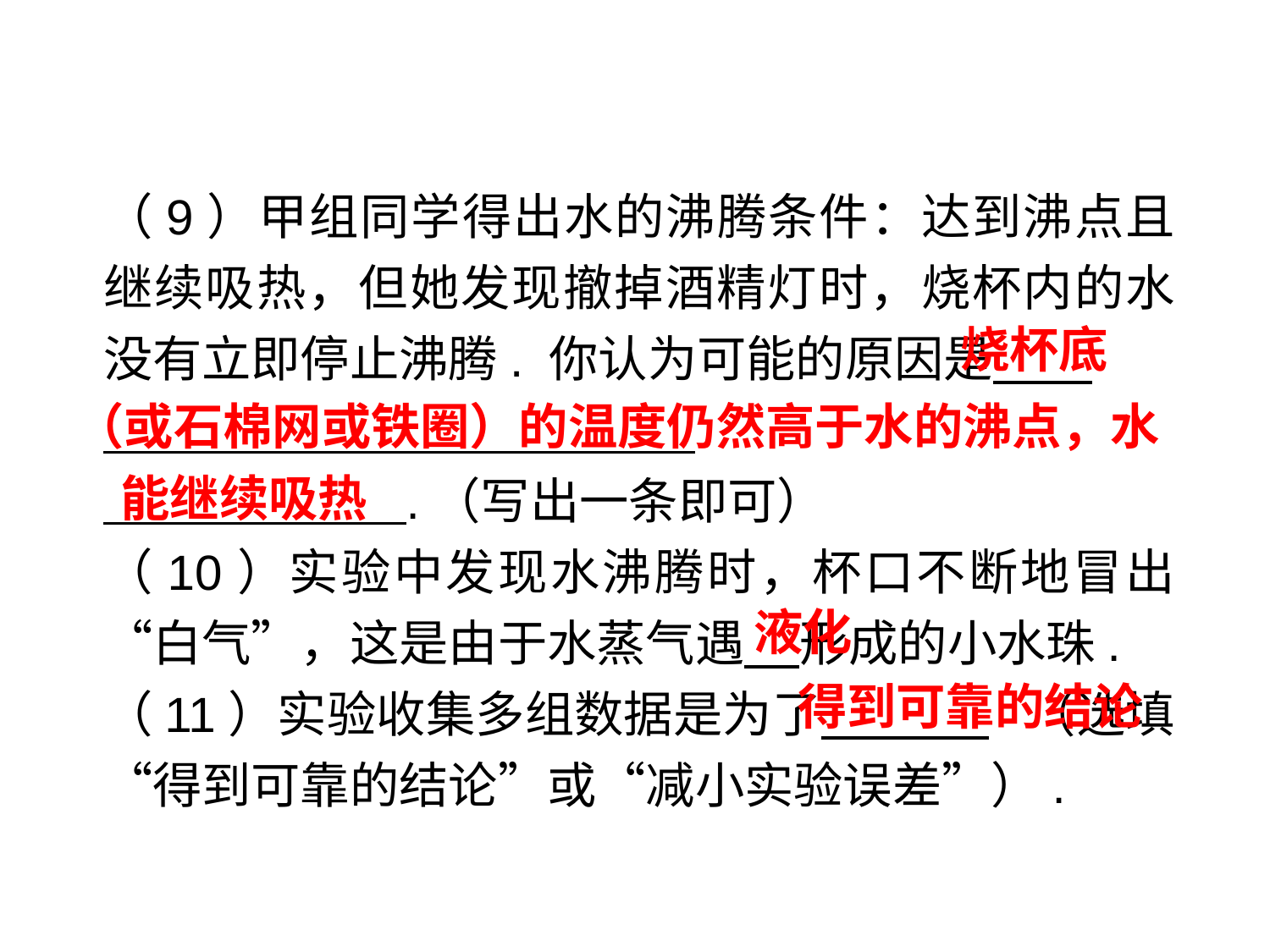

（9）甲组同学得出水的沸腾条件：达到沸点且继续吸热，但她发现撤掉酒精灯时，烧杯内的水没有立即停止沸腾. 你认为可能的原因是         .
                                           .
                      .（写出一条即可）
（10）实验中发现水沸腾时，杯口不断地冒出“白气”，这是由于水蒸气遇     形成的小水珠.
（11）实验收集多组数据是为了               .（选填“得到可靠的结论”或“减小实验误差”）.
烧杯底
（或石棉网或铁圈）的温度仍然高于水的沸点，水
能继续吸热
液化
得到可靠的结论